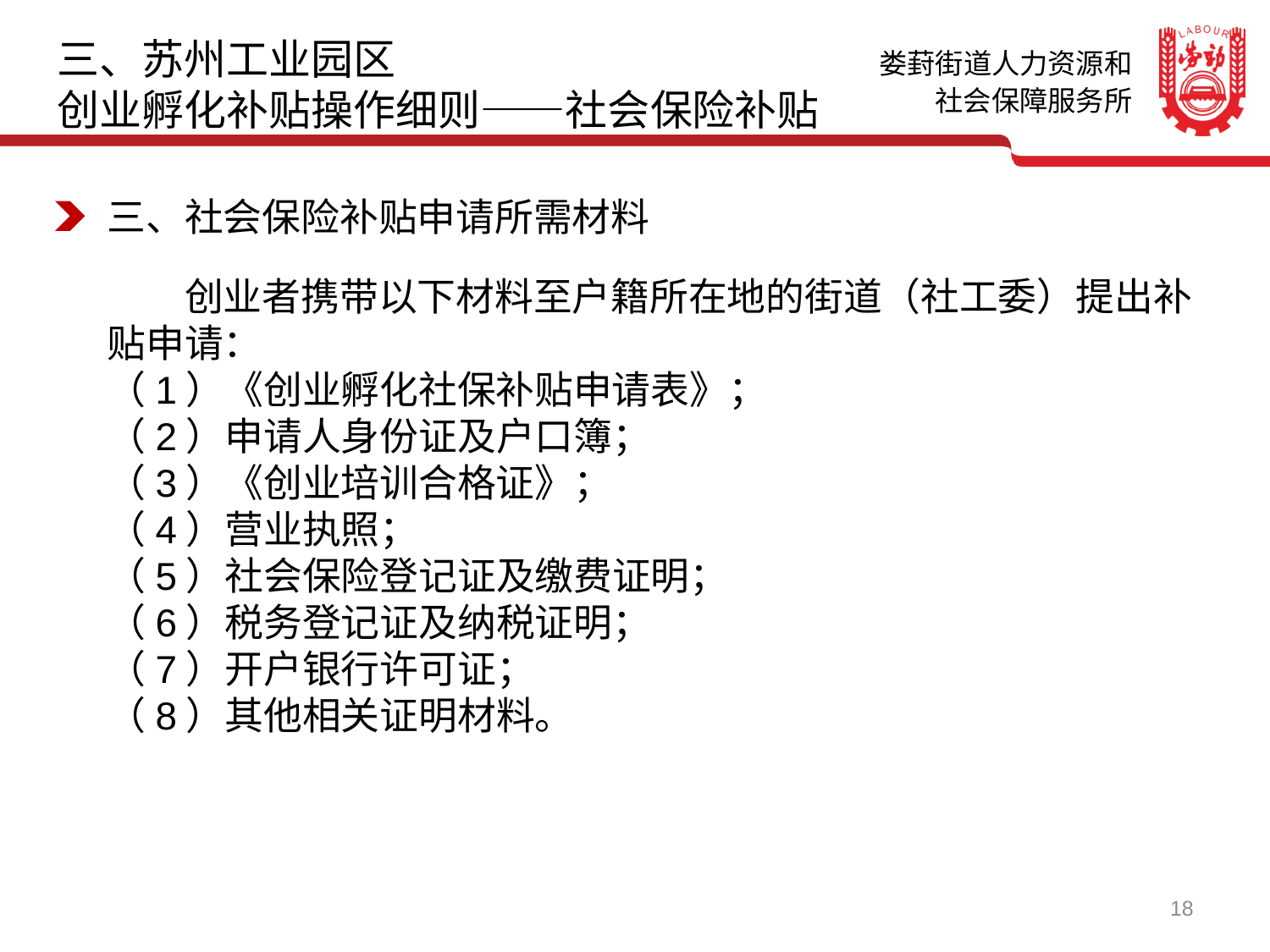

三、苏州工业园区
创业孵化补贴操作细则——社会保险补贴
三、社会保险补贴申请所需材料

　　创业者携带以下材料至户籍所在地的街道（社工委）提出补贴申请：
（1）《创业孵化社保补贴申请表》；
（2）申请人身份证及户口簿；
（3）《创业培训合格证》；
（4）营业执照；
（5）社会保险登记证及缴费证明；
（6）税务登记证及纳税证明；
（7）开户银行许可证；
（8）其他相关证明材料。
18